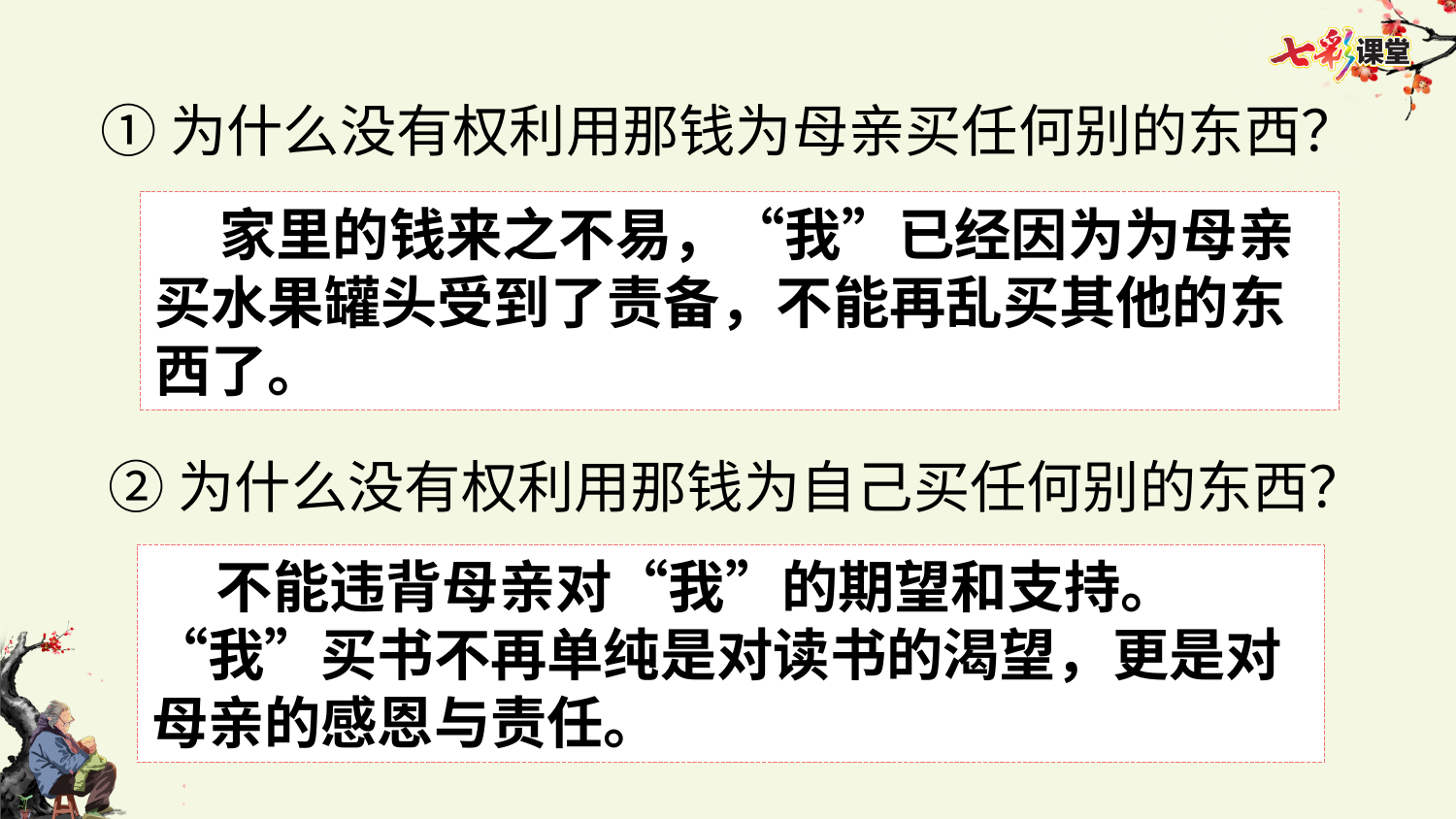

①为什么没有权利用那钱为母亲买任何别的东西？
    家里的钱来之不易，“我”已经因为为母亲买水果罐头受到了责备，不能再乱买其他的东西了。
②为什么没有权利用那钱为自己买任何别的东西？
    不能违背母亲对“我”的期望和支持。“我”买书不再单纯是对读书的渴望，更是对母亲的感恩与责任。